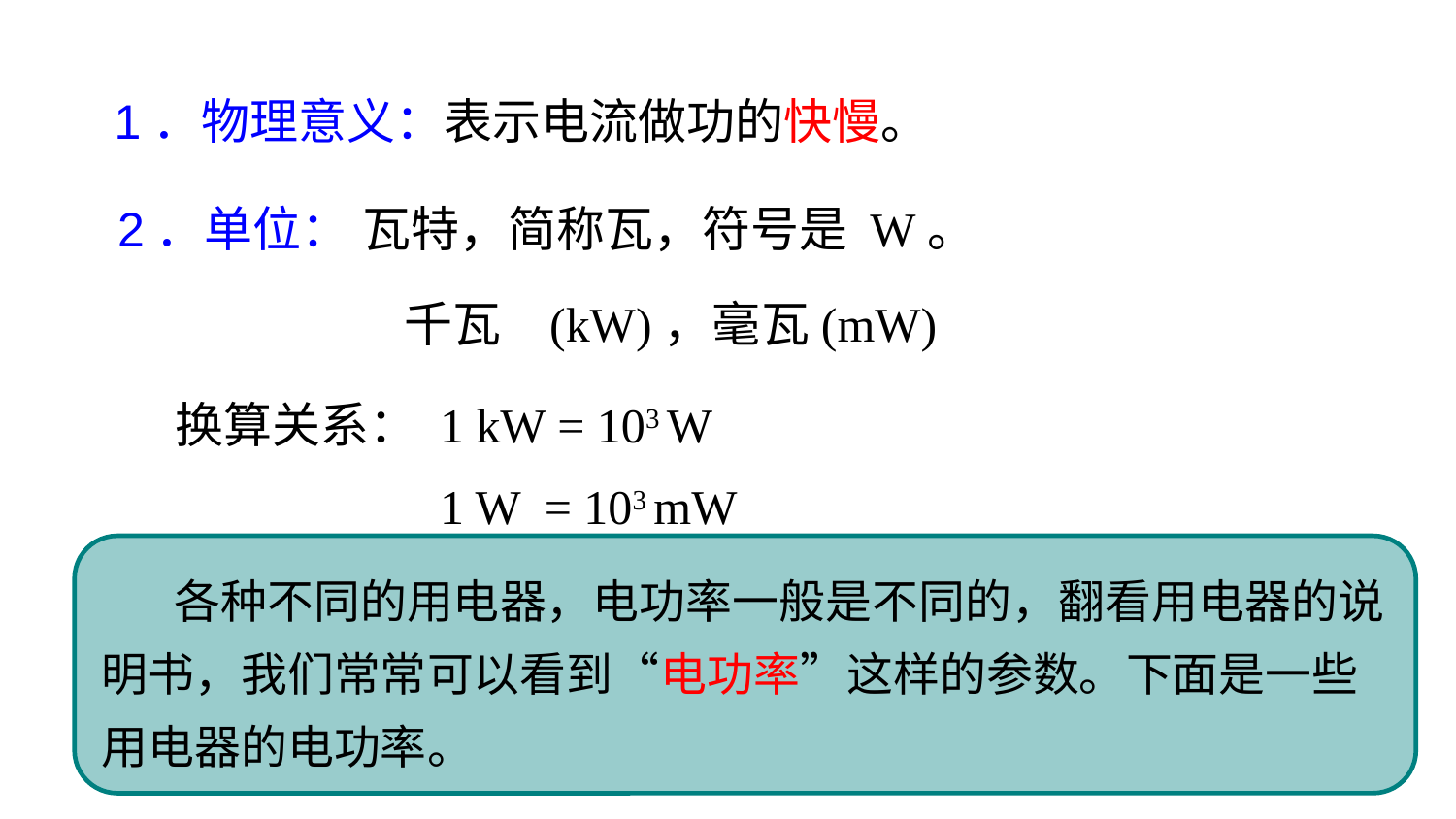

1．物理意义：表示电流做功的快慢。
2．单位：
瓦特，简称瓦，符号是 W。
千瓦	(kW)，毫瓦(mW)
　　换算关系： 1 kW = 103 W
　　　　　　　 1 W  = 103 mW
各种不同的用电器，电功率一般是不同的，翻看用电器的说明书，我们常常可以看到“电功率”这样的参数。下面是一些用电器的电功率。